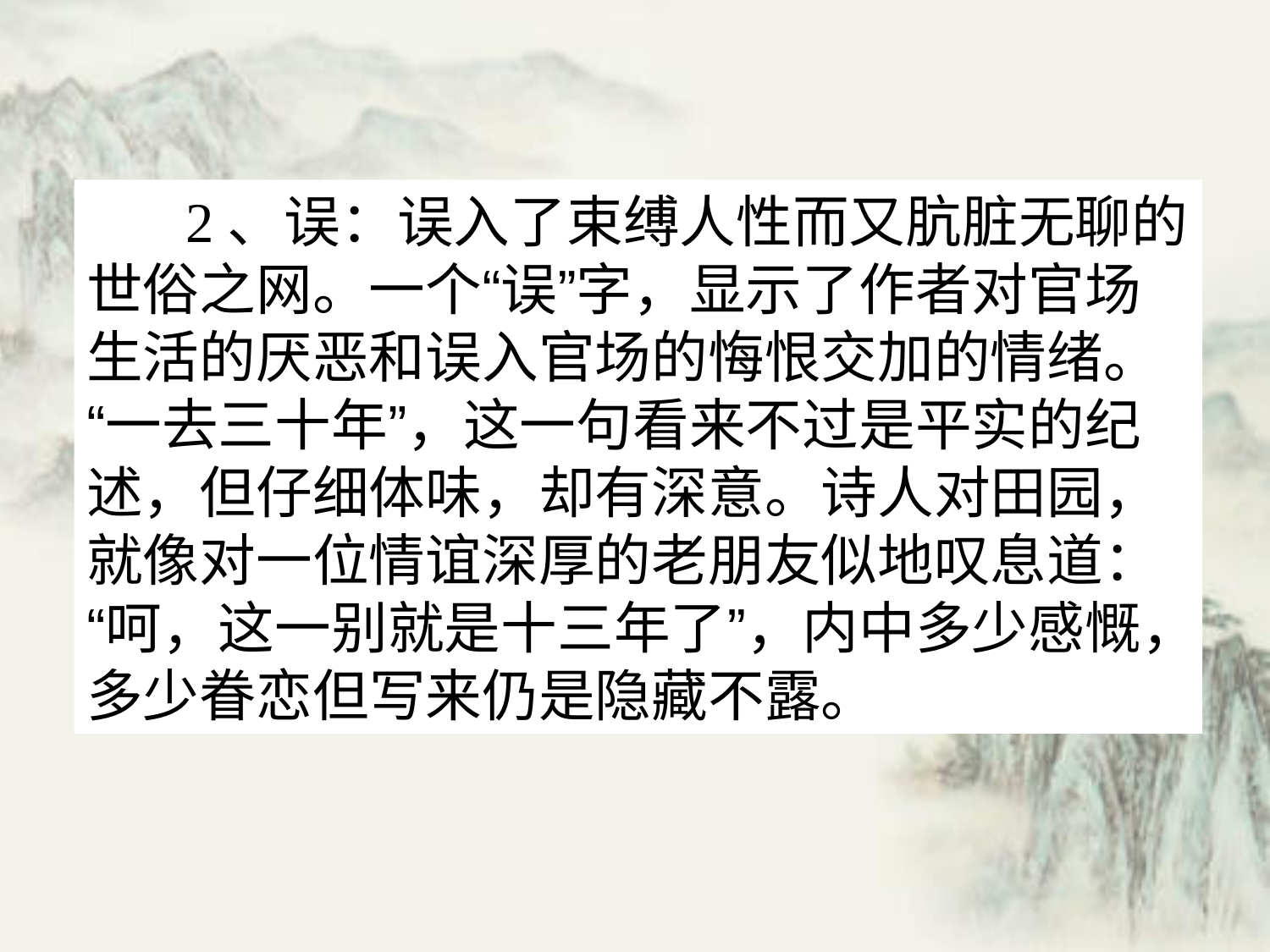

2、误：误入了束缚人性而又肮脏无聊的世俗之网。一个“误”字，显示了作者对官场生活的厌恶和误入官场的悔恨交加的情绪。“一去三十年”，这一句看来不过是平实的纪述，但仔细体味，却有深意。诗人对田园，就像对一位情谊深厚的老朋友似地叹息道：“呵，这一别就是十三年了”，内中多少感慨，多少眷恋但写来仍是隐藏不露。